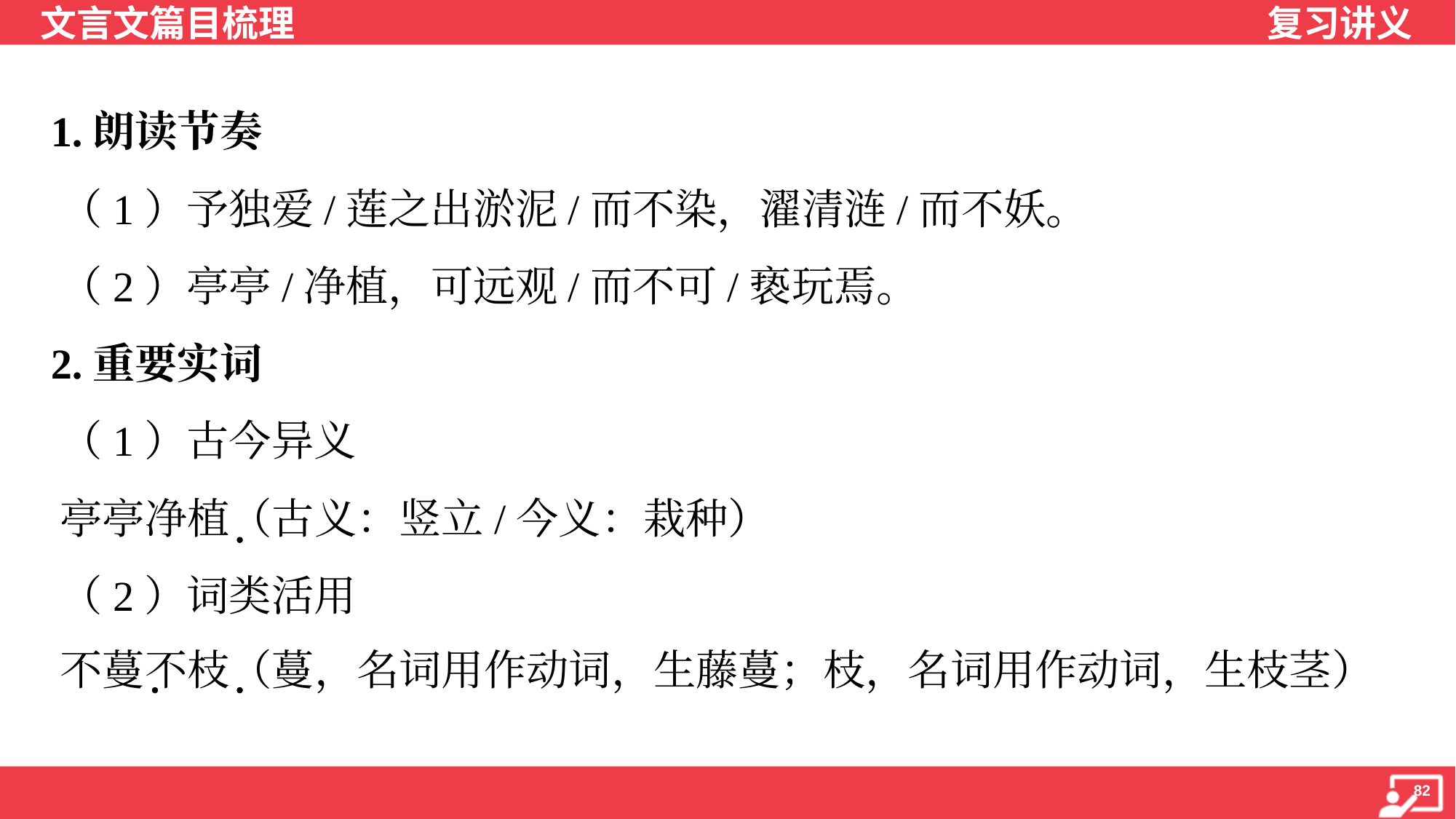

1.朗读节奏
    （1）予独爱/莲之出淤泥/而不染，濯清涟/而不妖。
    （2）亭亭/净植，可远观/而不可/亵玩焉。
    2.重要实词
    （1）古今异义
    亭亭净植（古义：竖立/今义：栽种）
    （2）词类活用
    不蔓不枝（蔓，名词用作动词，生藤蔓；枝，名词用作动词，生枝茎）